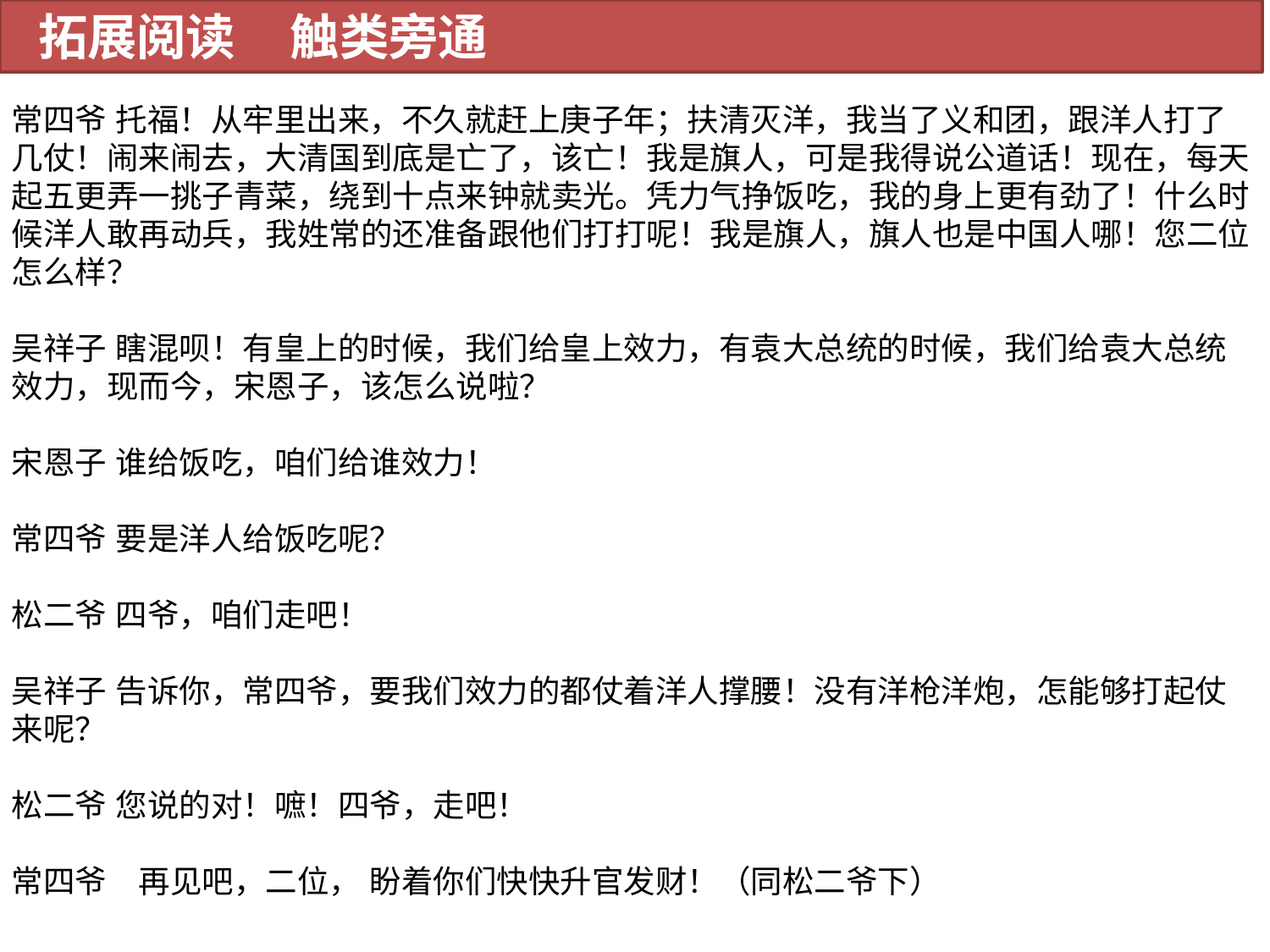

拓展阅读    触类旁通
常四爷 托福！从牢里出来，不久就赶上庚子年；扶清灭洋，我当了义和团，跟洋人打了几仗！闹来闹去，大清国到底是亡了，该亡！我是旗人，可是我得说公道话！现在，每天起五更弄一挑子青菜，绕到十点来钟就卖光。凭力气挣饭吃，我的身上更有劲了！什么时候洋人敢再动兵，我姓常的还准备跟他们打打呢！我是旗人，旗人也是中国人哪！您二位怎么样？

吴祥子 瞎混呗！有皇上的时候，我们给皇上效力，有袁大总统的时候，我们给袁大总统效力，现而今，宋恩子，该怎么说啦？

宋恩子 谁给饭吃，咱们给谁效力！

常四爷 要是洋人给饭吃呢？

松二爷 四爷，咱们走吧！

吴祥子 告诉你，常四爷，要我们效力的都仗着洋人撑腰！没有洋枪洋炮，怎能够打起仗来呢？

松二爷 您说的对！嗻！四爷，走吧！

常四爷　再见吧，二位， 盼着你们快快升官发财！（同松二爷下）